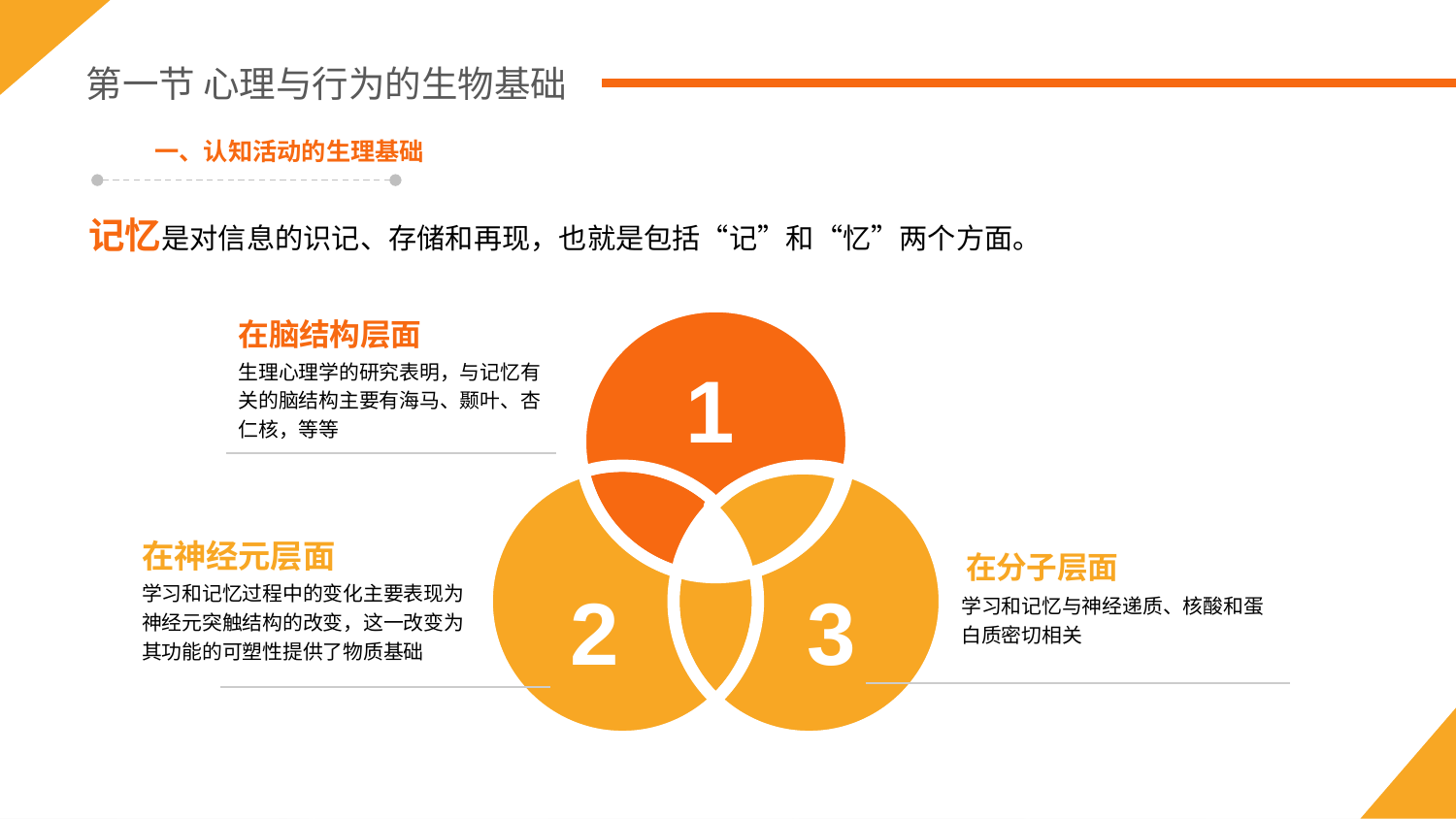

第一节 心理与行为的生物基础

一、认知活动的生理基础
记忆是对信息的识记、存储和再现，也就是包括“记”和“忆”两个方面。

在脑结构层面
生理心理学的研究表明，与记忆有关的脑结构主要有海马、颞叶、杏仁核，等等
1
在神经元层面
学习和记忆过程中的变化主要表现为神经元突触结构的改变，这一改变为 其功能的可塑性提供了物质基础
在分子层面
学习和记忆与神经递质、核酸和蛋白质密切相关
2
3